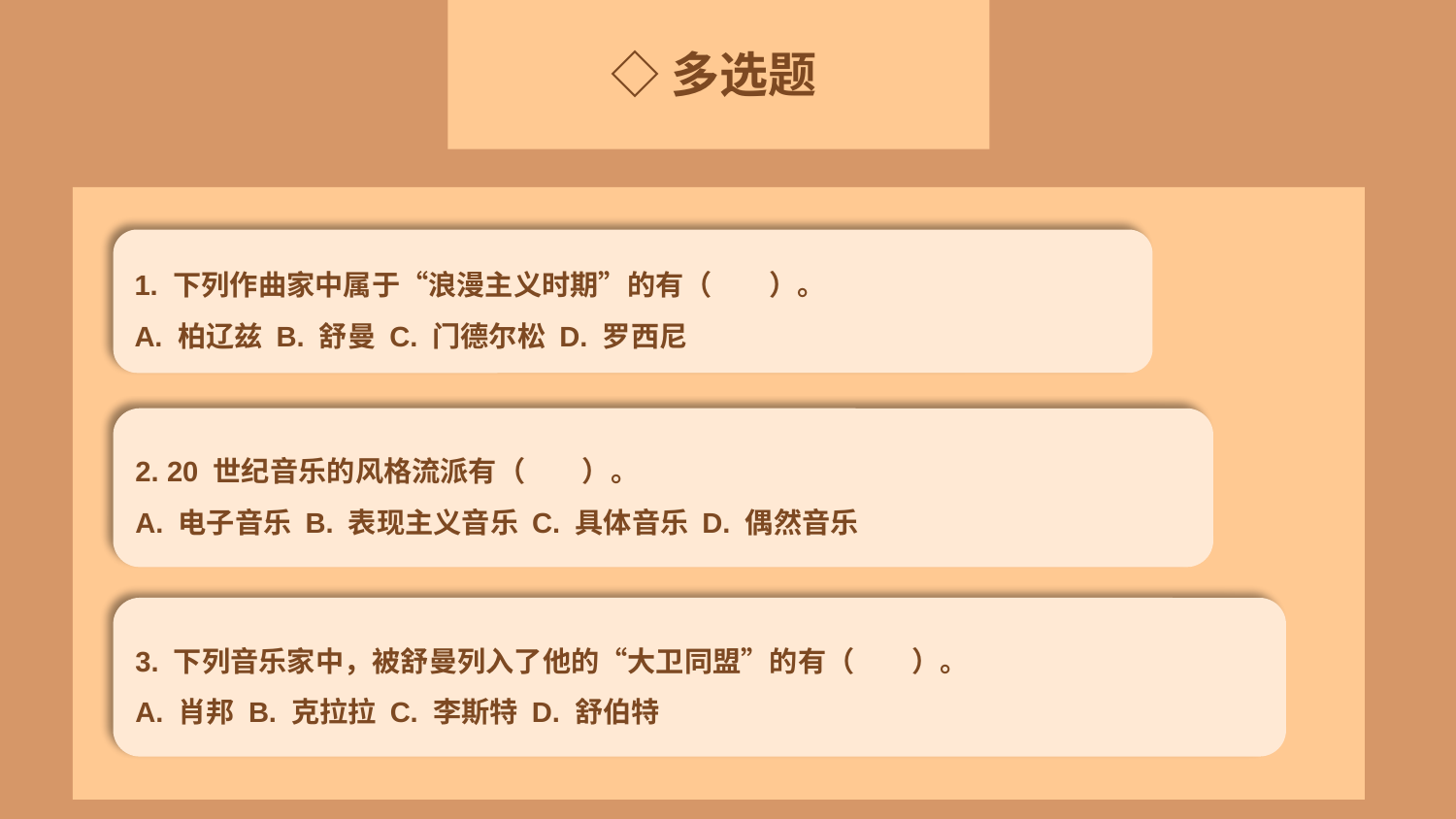

◇多选题

1. 下列作曲家中属于“浪漫主义时期”的有（　　）。
A. 柏辽兹 B. 舒曼 C. 门德尔松 D. 罗西尼
2. 20 世纪音乐的风格流派有（　　）。
A. 电子音乐 B. 表现主义音乐 C. 具体音乐 D. 偶然音乐
3. 下列音乐家中，被舒曼列入了他的“大卫同盟”的有（　　）。
A. 肖邦 B. 克拉拉 C. 李斯特 D. 舒伯特